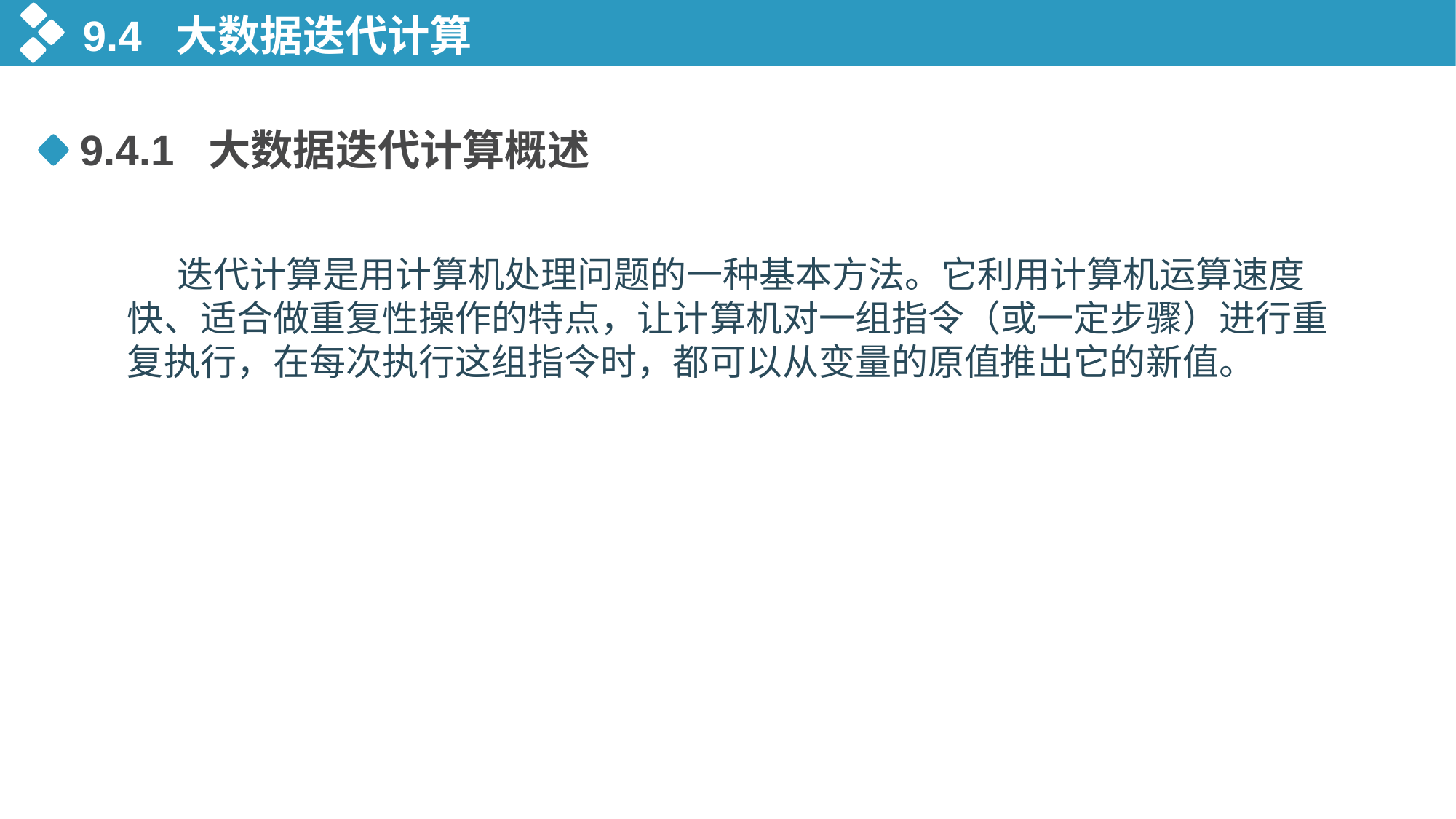

9.4  大数据迭代计算
9.4.1  大数据迭代计算概述

     迭代计算是用计算机处理问题的一种基本方法。它利用计算机运算速度快、适合做重复性操作的特点，让计算机对一组指令（或一定步骤）进行重复执行，在每次执行这组指令时，都可以从变量的原值推出它的新值。